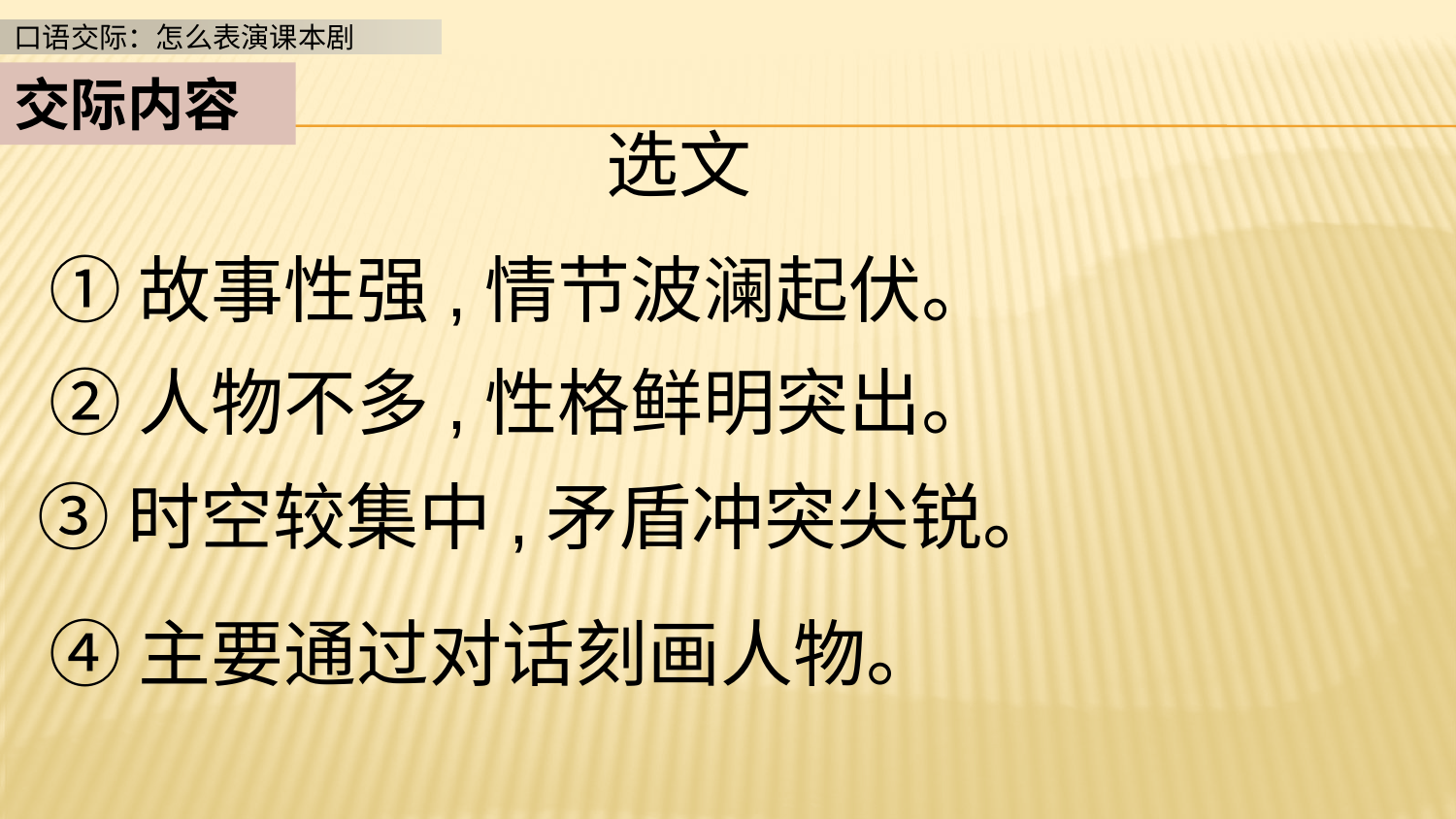

交际内容
选文
①故事性强,情节波澜起伏。
②人物不多,性格鲜明突出。
③时空较集中,矛盾冲突尖锐。
④主要通过对话刻画人物。